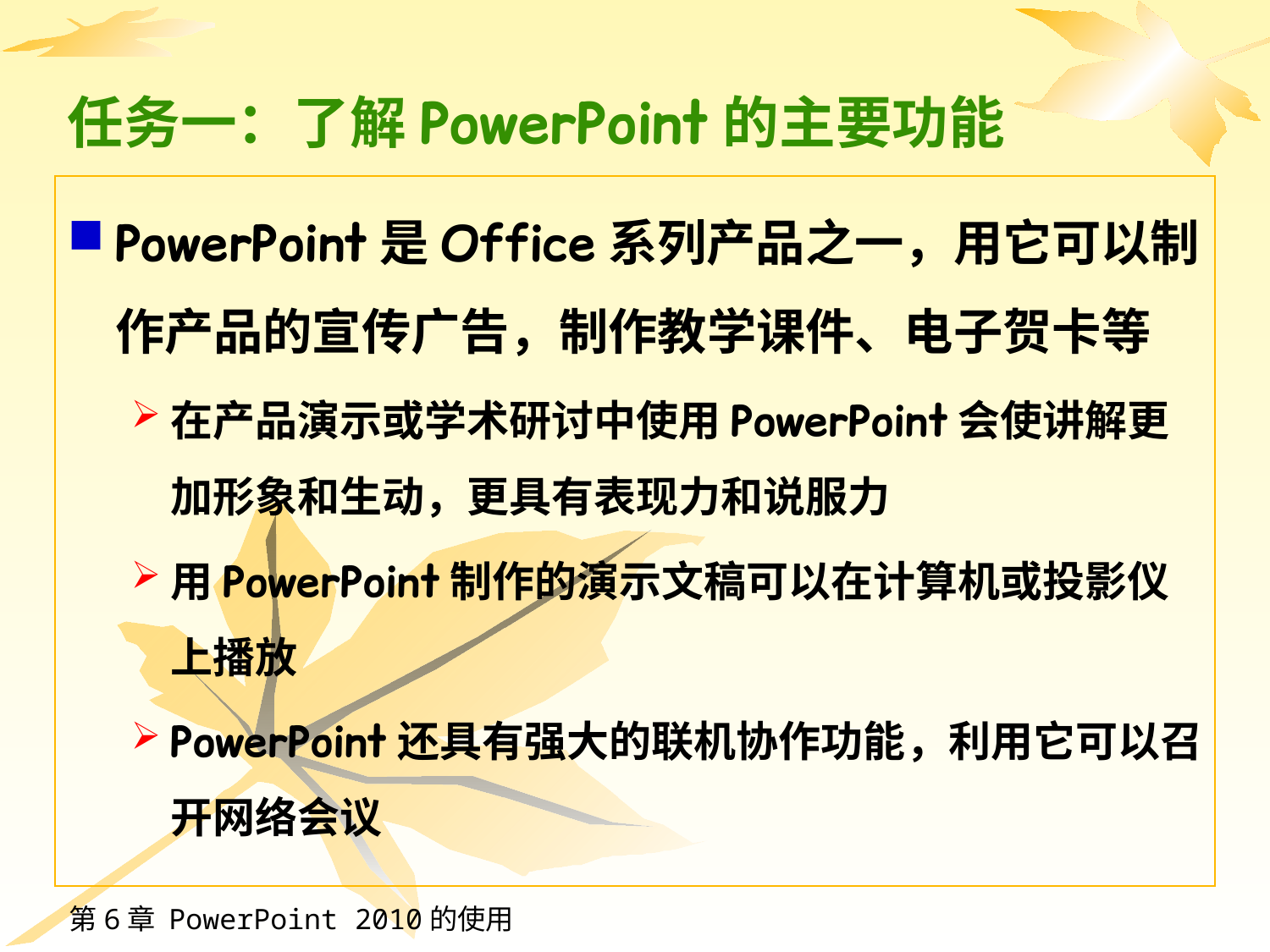

# 任务一：了解PowerPoint的主要功能
PowerPoint是Office系列产品之一，用它可以制作产品的宣传广告，制作教学课件、电子贺卡等
在产品演示或学术研讨中使用PowerPoint会使讲解更加形象和生动，更具有表现力和说服力
用PowerPoint制作的演示文稿可以在计算机或投影仪上播放
PowerPoint还具有强大的联机协作功能，利用它可以召开网络会议